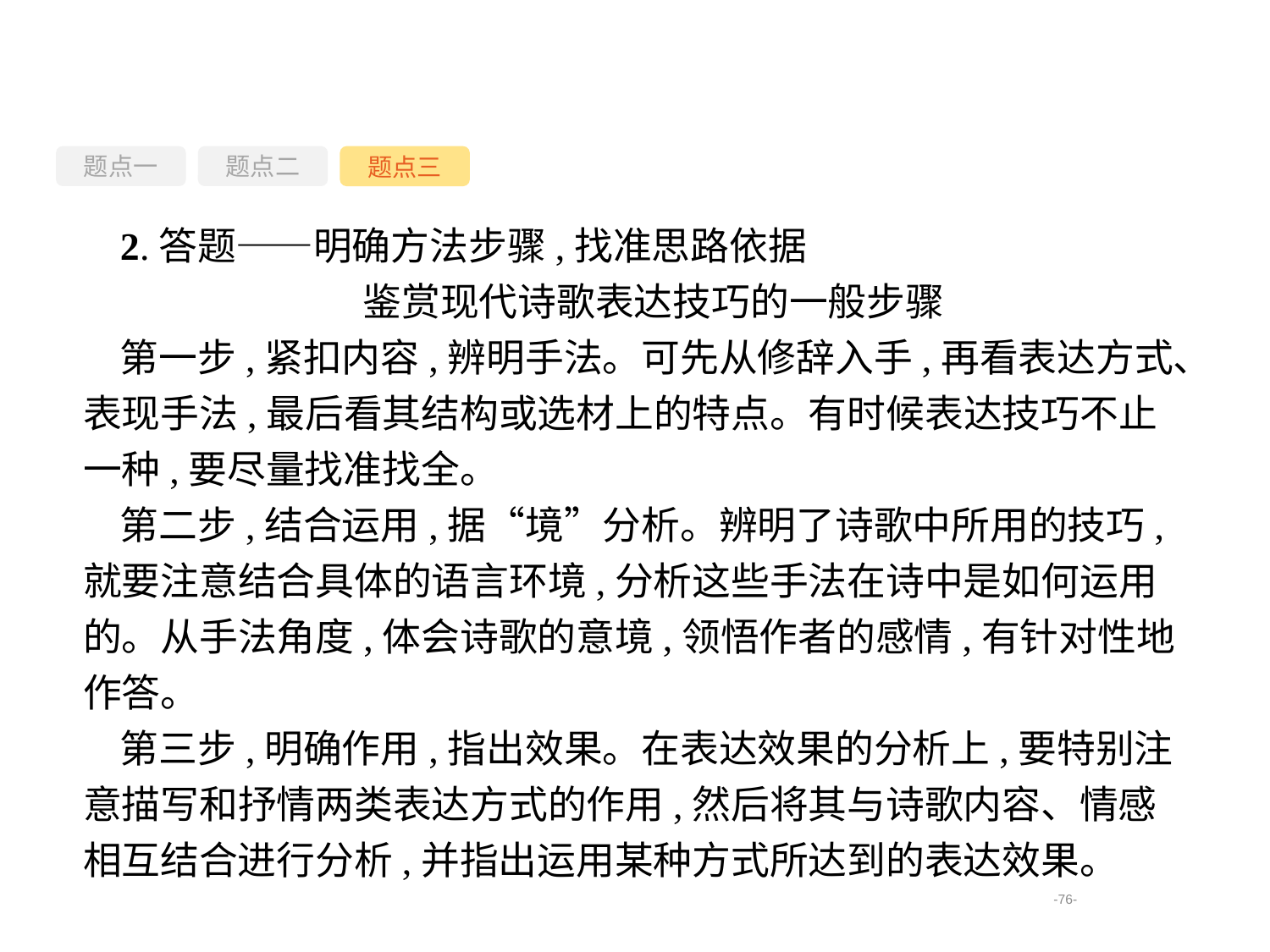

题点一
题点三
题点二
2.答题——明确方法步骤,找准思路依据
鉴赏现代诗歌表达技巧的一般步骤
第一步,紧扣内容,辨明手法。可先从修辞入手,再看表达方式、表现手法,最后看其结构或选材上的特点。有时候表达技巧不止一种,要尽量找准找全。
第二步,结合运用,据“境”分析。辨明了诗歌中所用的技巧,就要注意结合具体的语言环境,分析这些手法在诗中是如何运用的。从手法角度,体会诗歌的意境,领悟作者的感情,有针对性地作答。
第三步,明确作用,指出效果。在表达效果的分析上,要特别注意描写和抒情两类表达方式的作用,然后将其与诗歌内容、情感相互结合进行分析,并指出运用某种方式所达到的表达效果。
-76-